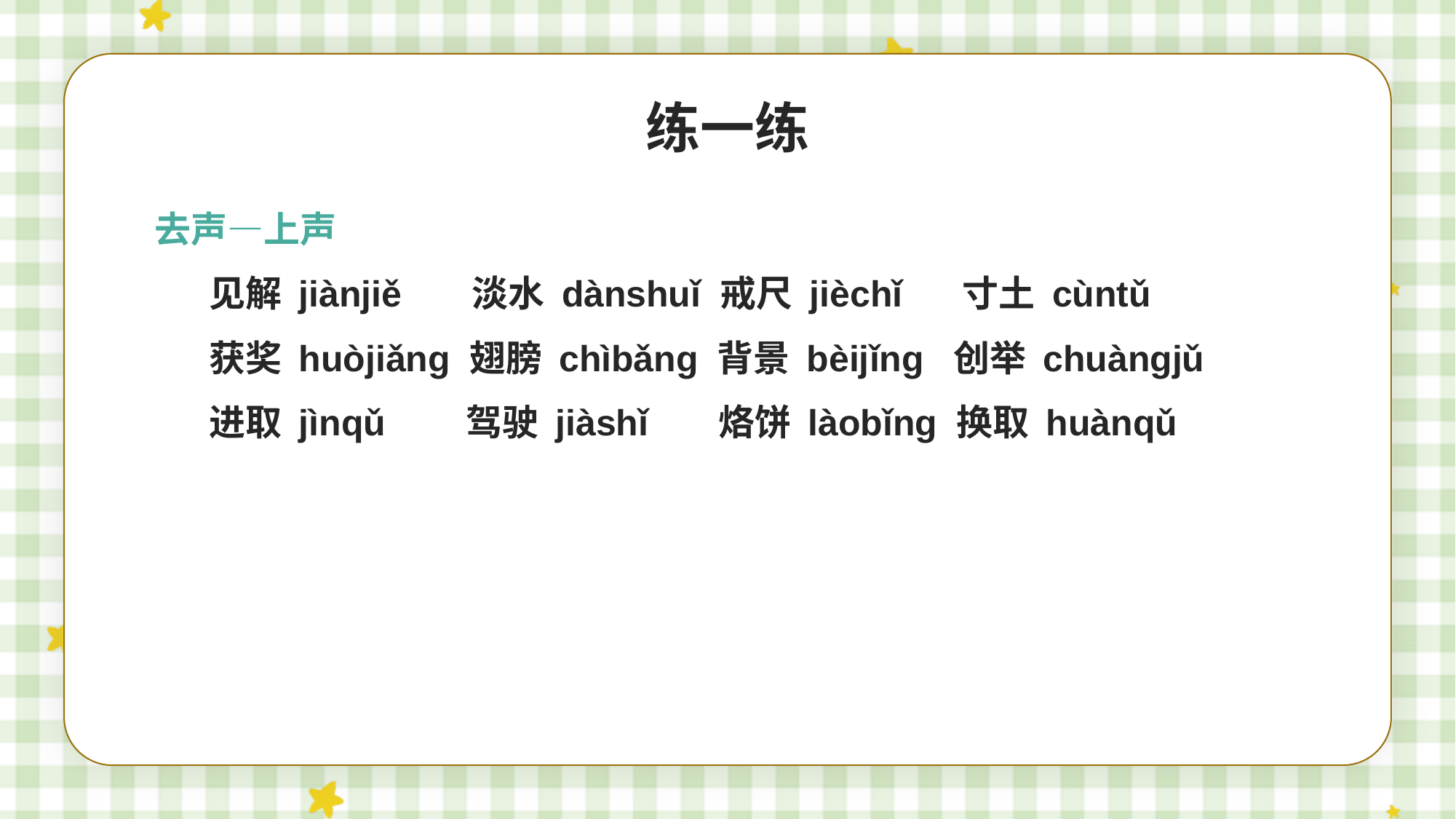

练一练
去声—上声
见解 jiànjiě      淡水 dànshuǐ 戒尺 jièchǐ     寸土 cùntǔ
获奖 huòjiǎng 翅膀 chìbǎng 背景 bèijǐng  创举 chuàngjǔ
进取 jìnqǔ       驾驶 jiàshǐ      烙饼 làobǐng 换取 huànqǔ